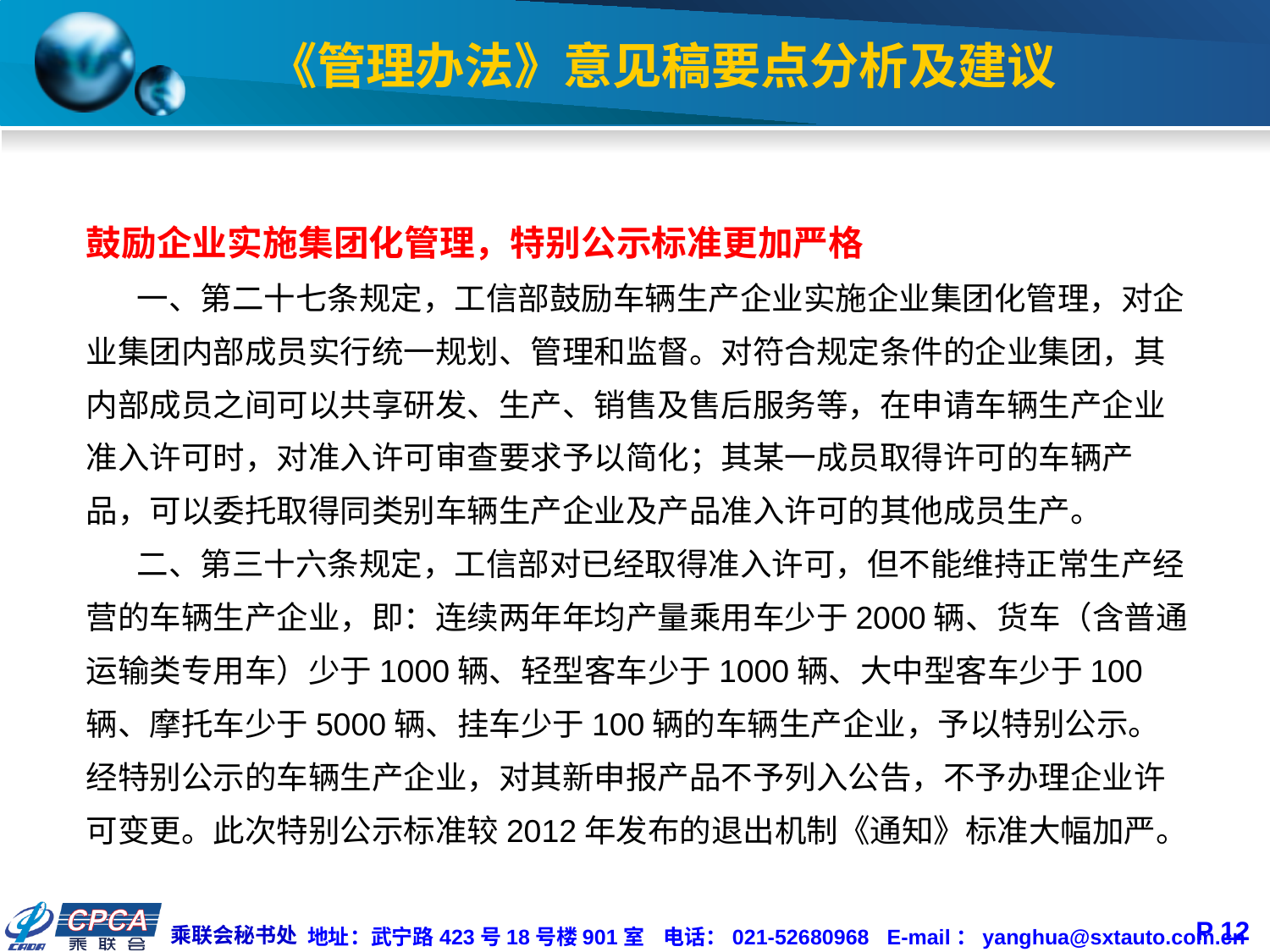

# 《管理办法》意见稿要点分析及建议
鼓励企业实施集团化管理，特别公示标准更加严格
      一、第二十七条规定，工信部鼓励车辆生产企业实施企业集团化管理，对企业集团内部成员实行统一规划、管理和监督。对符合规定条件的企业集团，其内部成员之间可以共享研发、生产、销售及售后服务等，在申请车辆生产企业准入许可时，对准入许可审查要求予以简化；其某一成员取得许可的车辆产品，可以委托取得同类别车辆生产企业及产品准入许可的其他成员生产。
      二、第三十六条规定，工信部对已经取得准入许可，但不能维持正常生产经营的车辆生产企业，即：连续两年年均产量乘用车少于2000辆、货车（含普通运输类专用车）少于1000辆、轻型客车少于1000辆、大中型客车少于100辆、摩托车少于5000辆、挂车少于100辆的车辆生产企业，予以特别公示。经特别公示的车辆生产企业，对其新申报产品不予列入公告，不予办理企业许可变更。此次特别公示标准较2012年发布的退出机制《通知》标准大幅加严。